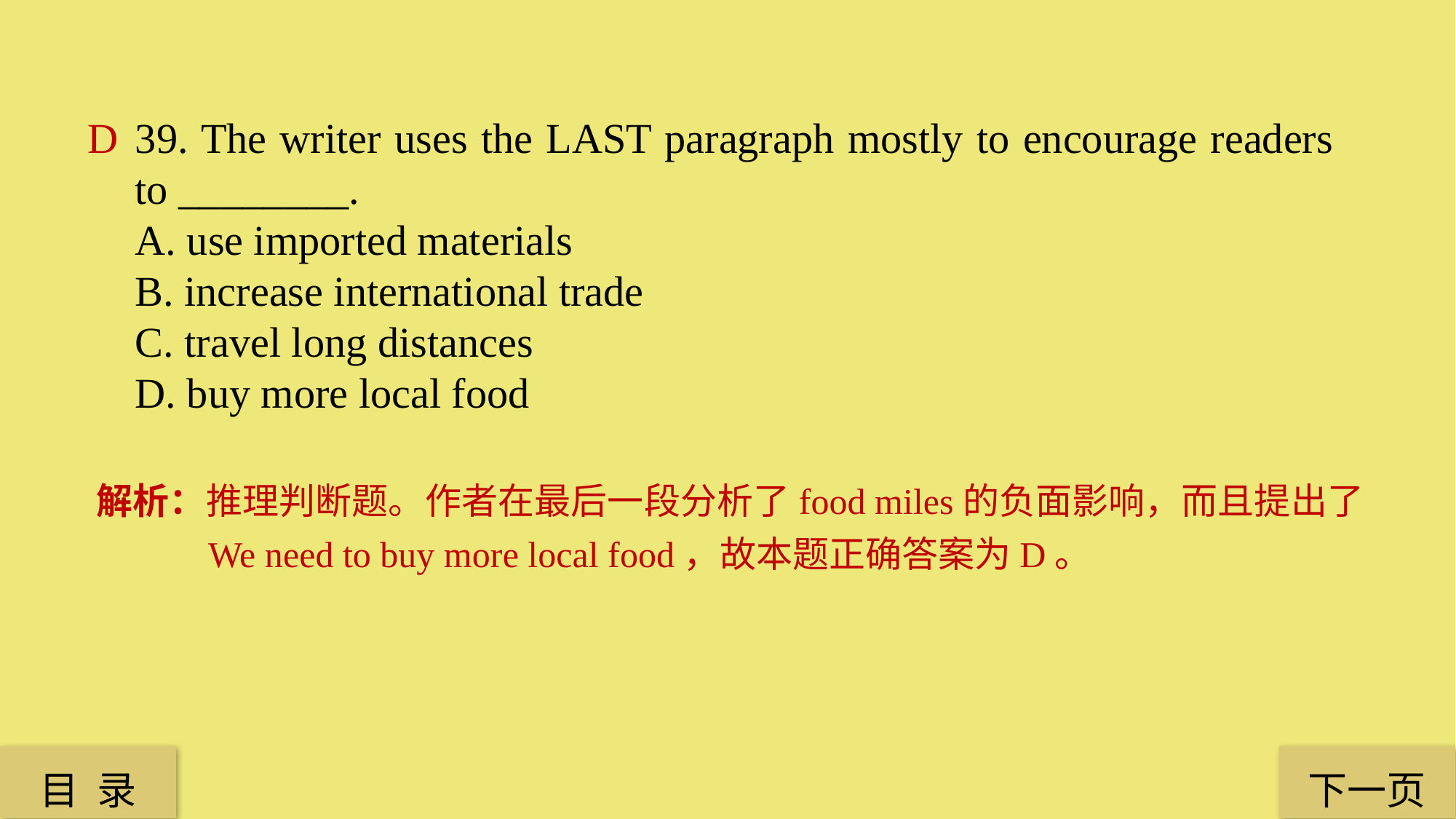

D
39. The writer uses the LAST paragraph mostly to encourage readers to ________.
A. use imported materials
B. increase international trade
C. travel long distances
D. buy more local food
解析：推理判断题。作者在最后一段分析了food miles的负面影响，而且提出了We need to buy more local food，故本题正确答案为D。